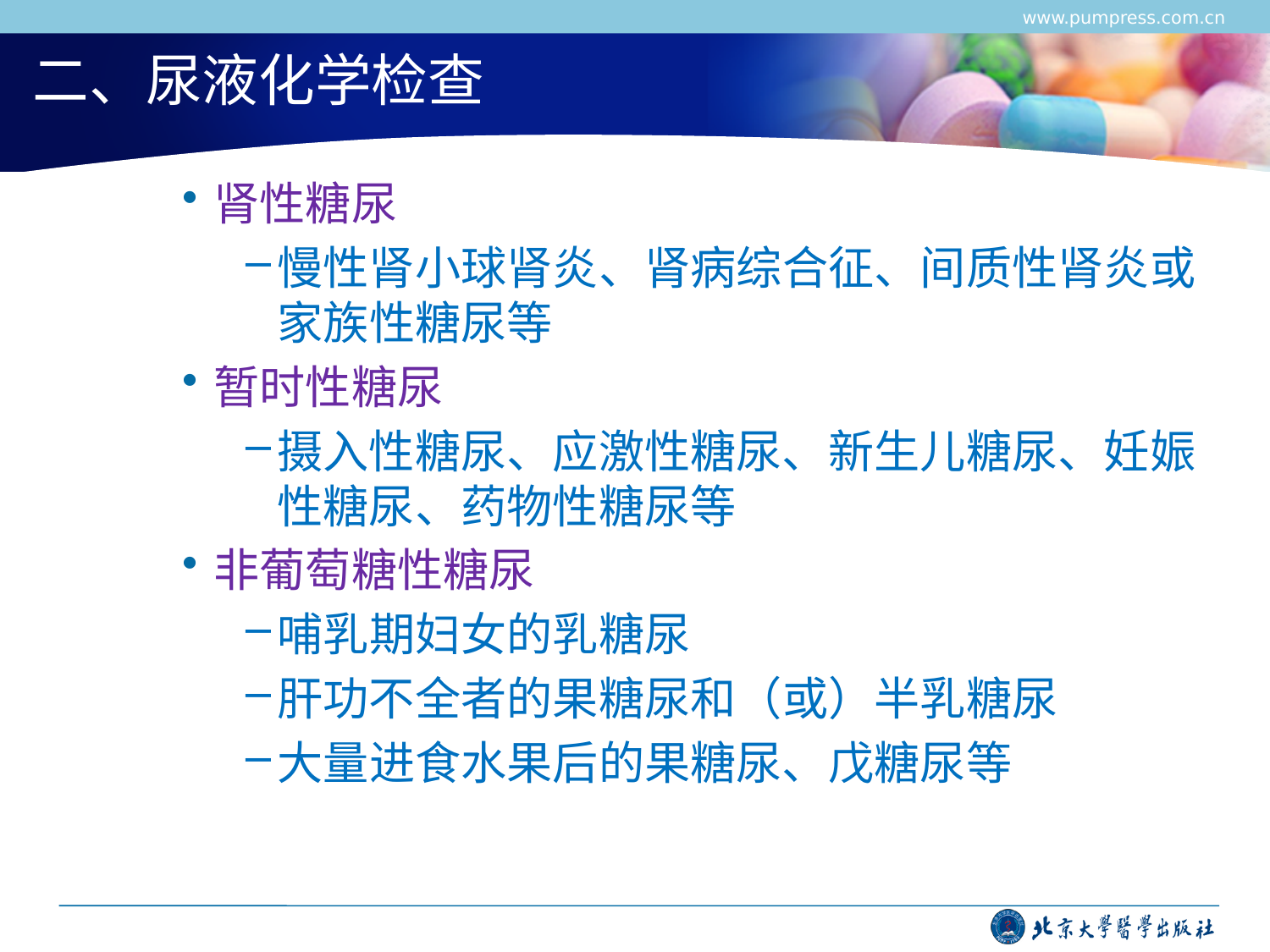

www.pumpress.com.cn
# 二、尿液化学检查
肾性糖尿
慢性肾小球肾炎、肾病综合征、间质性肾炎或家族性糖尿等
暂时性糖尿
摄入性糖尿、应激性糖尿、新生儿糖尿、妊娠性糖尿、药物性糖尿等
非葡萄糖性糖尿
哺乳期妇女的乳糖尿
肝功不全者的果糖尿和（或）半乳糖尿
大量进食水果后的果糖尿、戊糖尿等